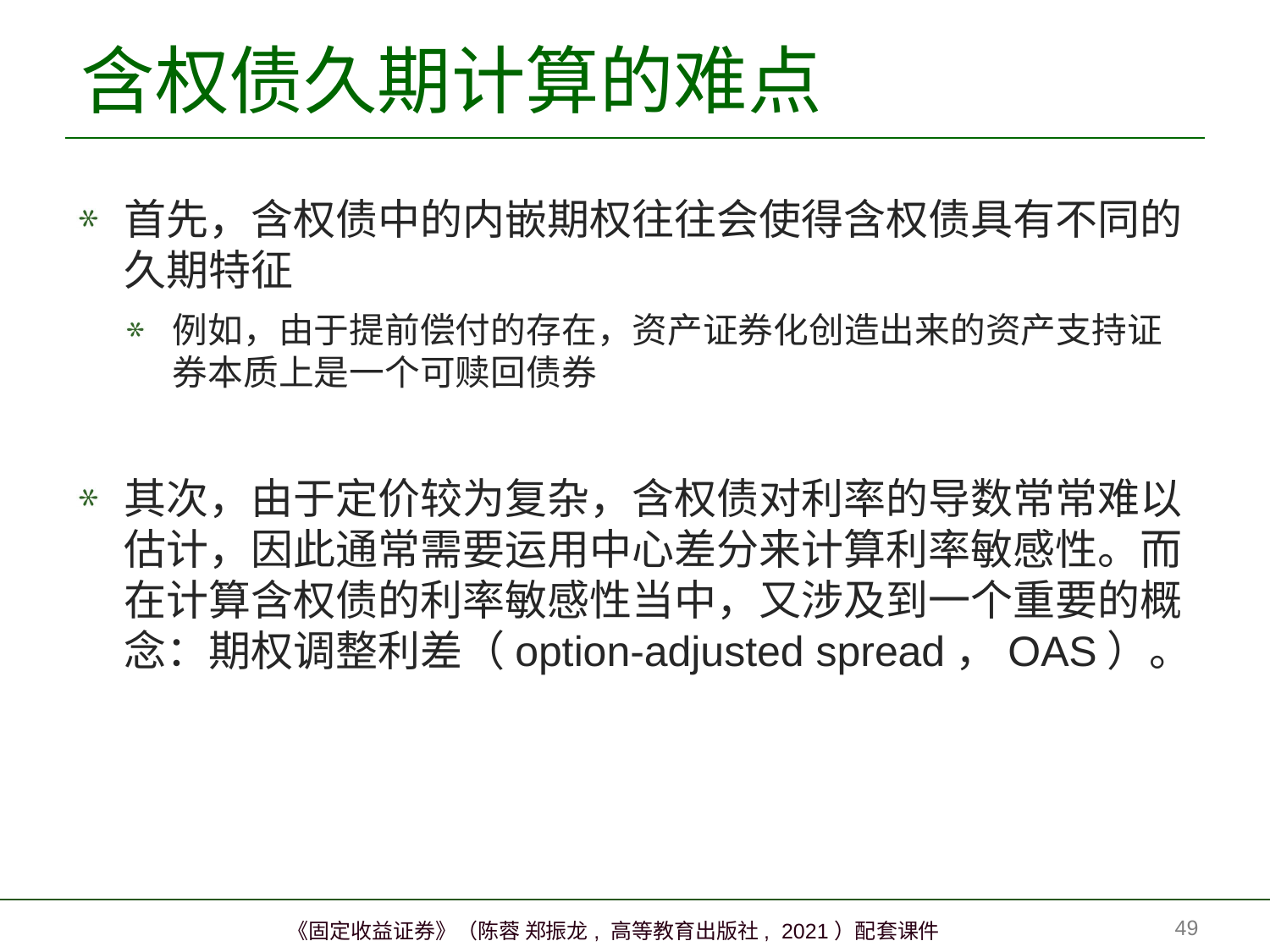

# 含权债久期计算的难点
首先，含权债中的内嵌期权往往会使得含权债具有不同的久期特征
例如，由于提前偿付的存在，资产证券化创造出来的资产支持证券本质上是一个可赎回债券

其次，由于定价较为复杂，含权债对利率的导数常常难以估计，因此通常需要运用中心差分来计算利率敏感性。而在计算含权债的利率敏感性当中，又涉及到一个重要的概念：期权调整利差（option-adjusted spread，OAS）。
49